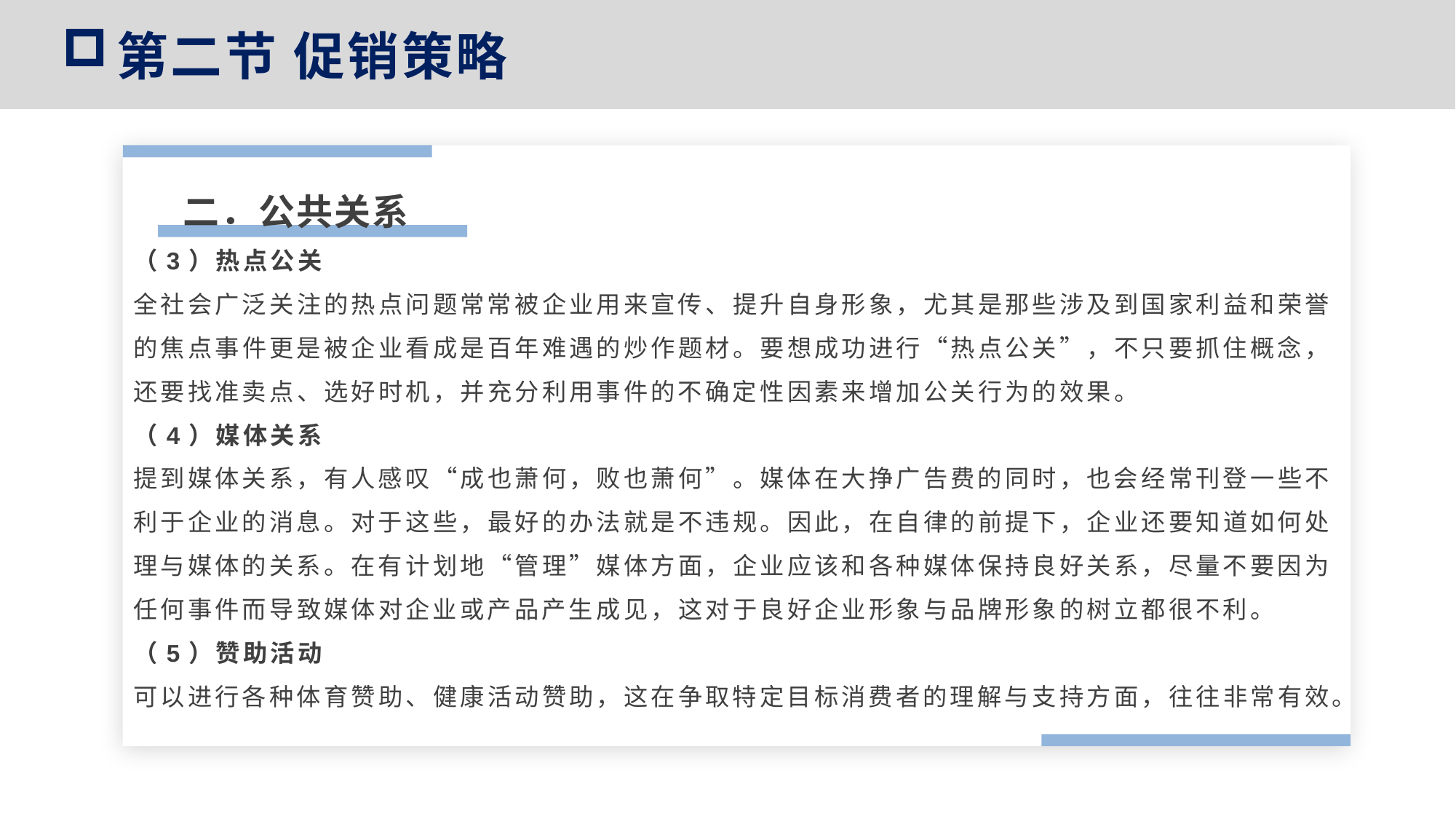

第二节 促销策略

二．公共关系
（3）热点公关
全社会广泛关注的热点问题常常被企业用来宣传、提升自身形象，尤其是那些涉及到国家利益和荣誉的焦点事件更是被企业看成是百年难遇的炒作题材。要想成功进行“热点公关”，不只要抓住概念，还要找准卖点、选好时机，并充分利用事件的不确定性因素来增加公关行为的效果。
（4）媒体关系
提到媒体关系，有人感叹“成也萧何，败也萧何”。媒体在大挣广告费的同时，也会经常刊登一些不利于企业的消息。对于这些，最好的办法就是不违规。因此，在自律的前提下，企业还要知道如何处理与媒体的关系。在有计划地“管理”媒体方面，企业应该和各种媒体保持良好关系，尽量不要因为任何事件而导致媒体对企业或产品产生成见，这对于良好企业形象与品牌形象的树立都很不利。
（5）赞助活动
可以进行各种体育赞助、健康活动赞助，这在争取特定目标消费者的理解与支持方面，往往非常有效。